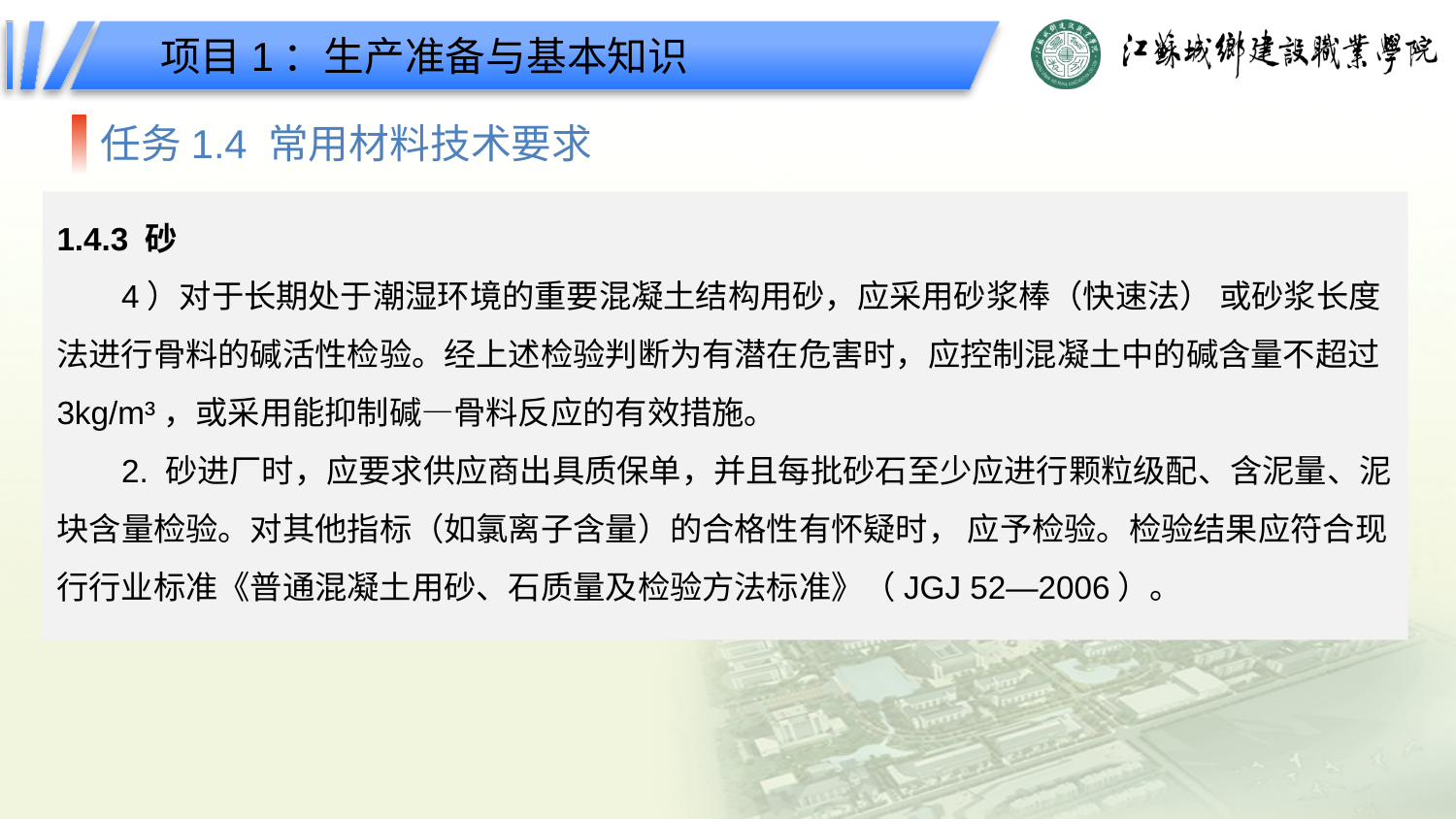

项目1：生产准备与基本知识
任务1.4 常用材料技术要求

1.4.3 砂
4）对于长期处于潮湿环境的重要混凝土结构用砂，应采用砂浆棒（快速法） 或砂浆长度法进行骨料的碱活性检验。经上述检验判断为有潜在危害时，应控制混凝土中的碱含量不超过 3kg/m³，或采用能抑制碱—骨料反应的有效措施。
2. 砂进厂时，应要求供应商出具质保单，并且每批砂石至少应进行颗粒级配、含泥量、泥块含量检验。对其他指标（如氯离子含量）的合格性有怀疑时， 应予检验。检验结果应符合现行行业标准《普通混凝土用砂、石质量及检验方法标准》（JGJ 52—2006）。